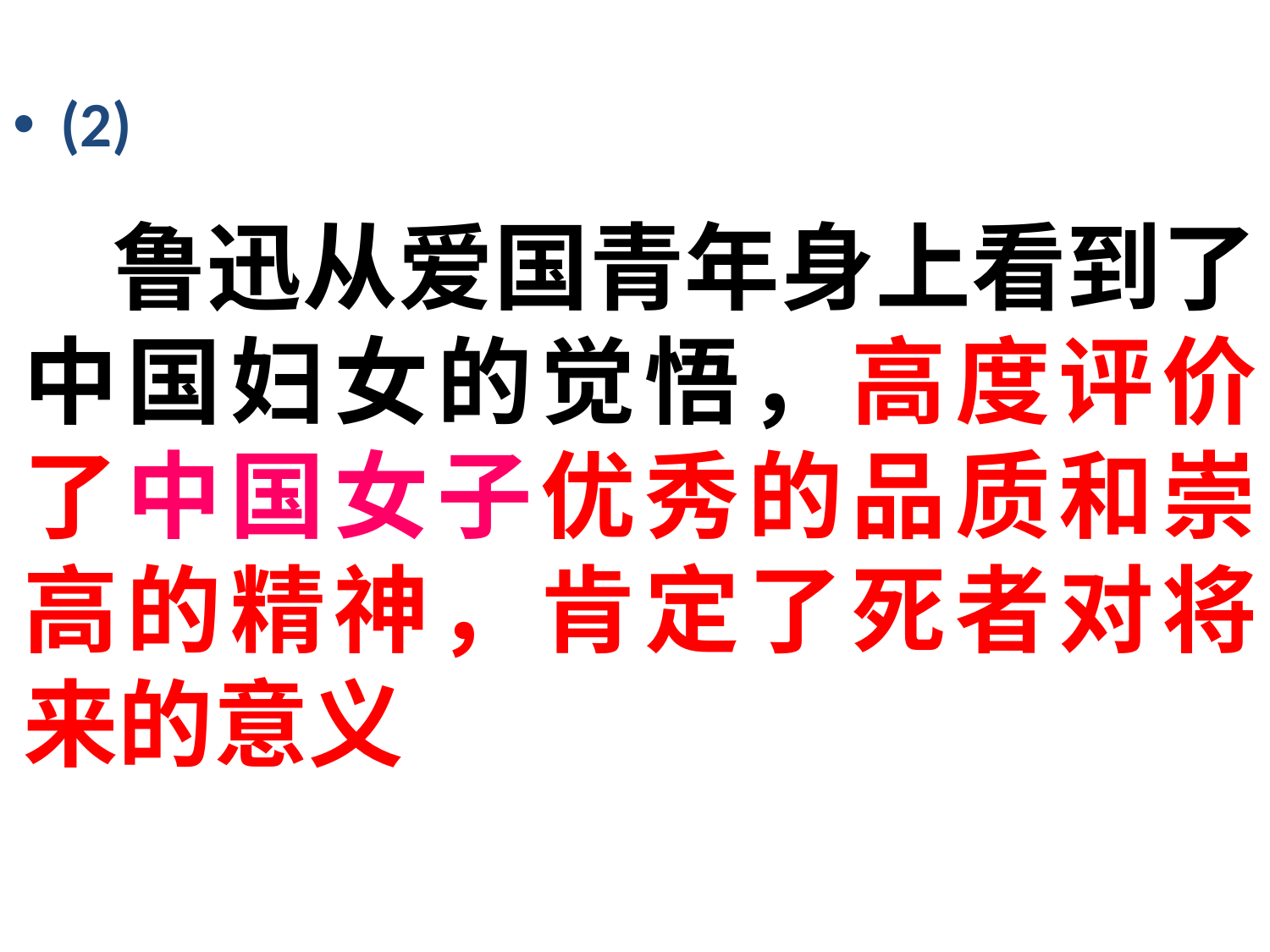

(2)
   鲁迅从爱国青年身上看到了中国妇女的觉悟，高度评价了中国女子优秀的品质和崇高的精神，肯定了死者对将来的意义